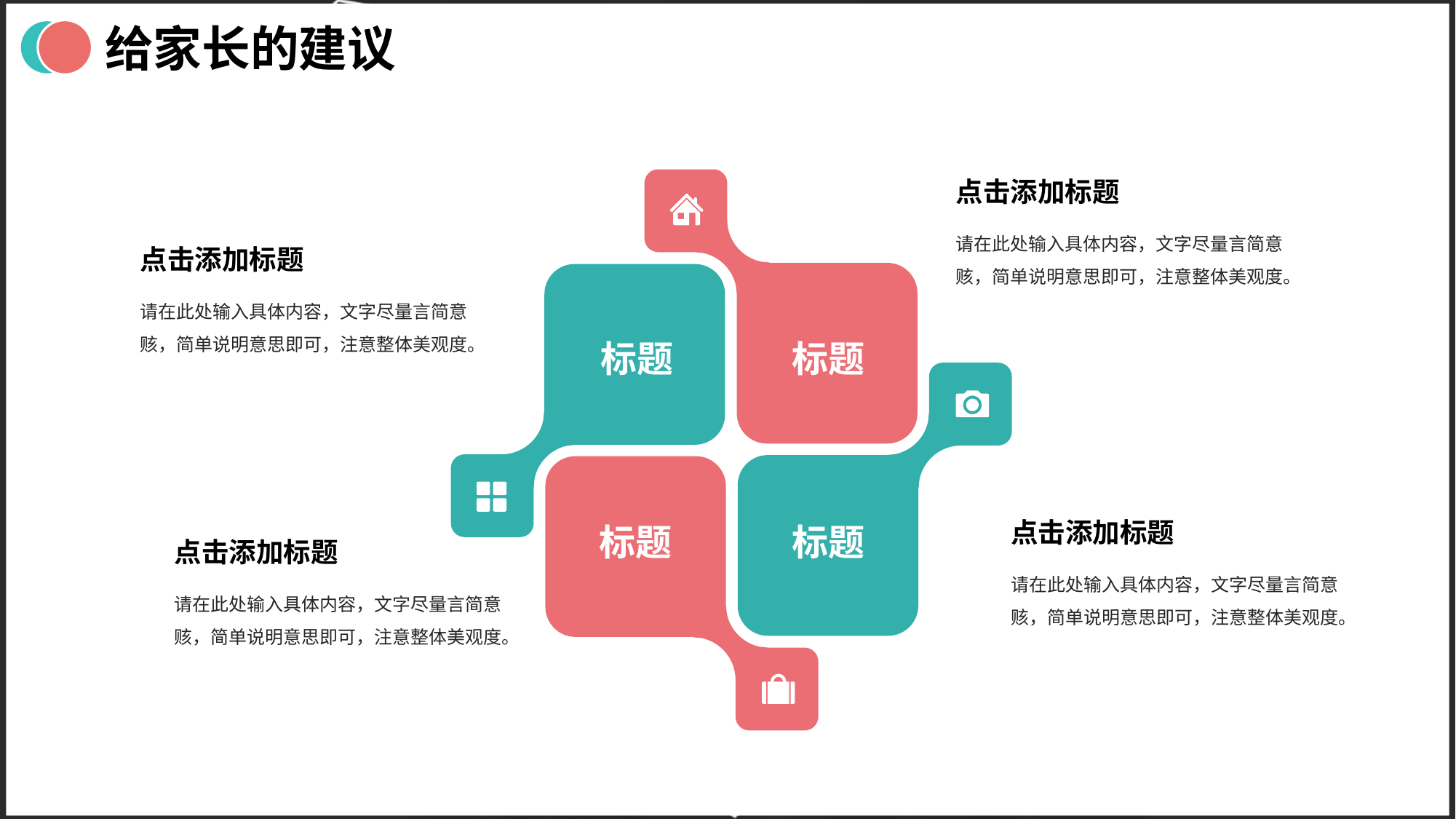

给家长的建议
点击添加标题

请在此处输入具体内容，文字尽量言简意赅，简单说明意思即可，注意整体美观度。
点击添加标题

请在此处输入具体内容，文字尽量言简意赅，简单说明意思即可，注意整体美观度。
标题
标题

点击添加标题
标题
标题
点击添加标题
请在此处输入具体内容，文字尽量言简意赅，简单说明意思即可，注意整体美观度。
请在此处输入具体内容，文字尽量言简意赅，简单说明意思即可，注意整体美观度。